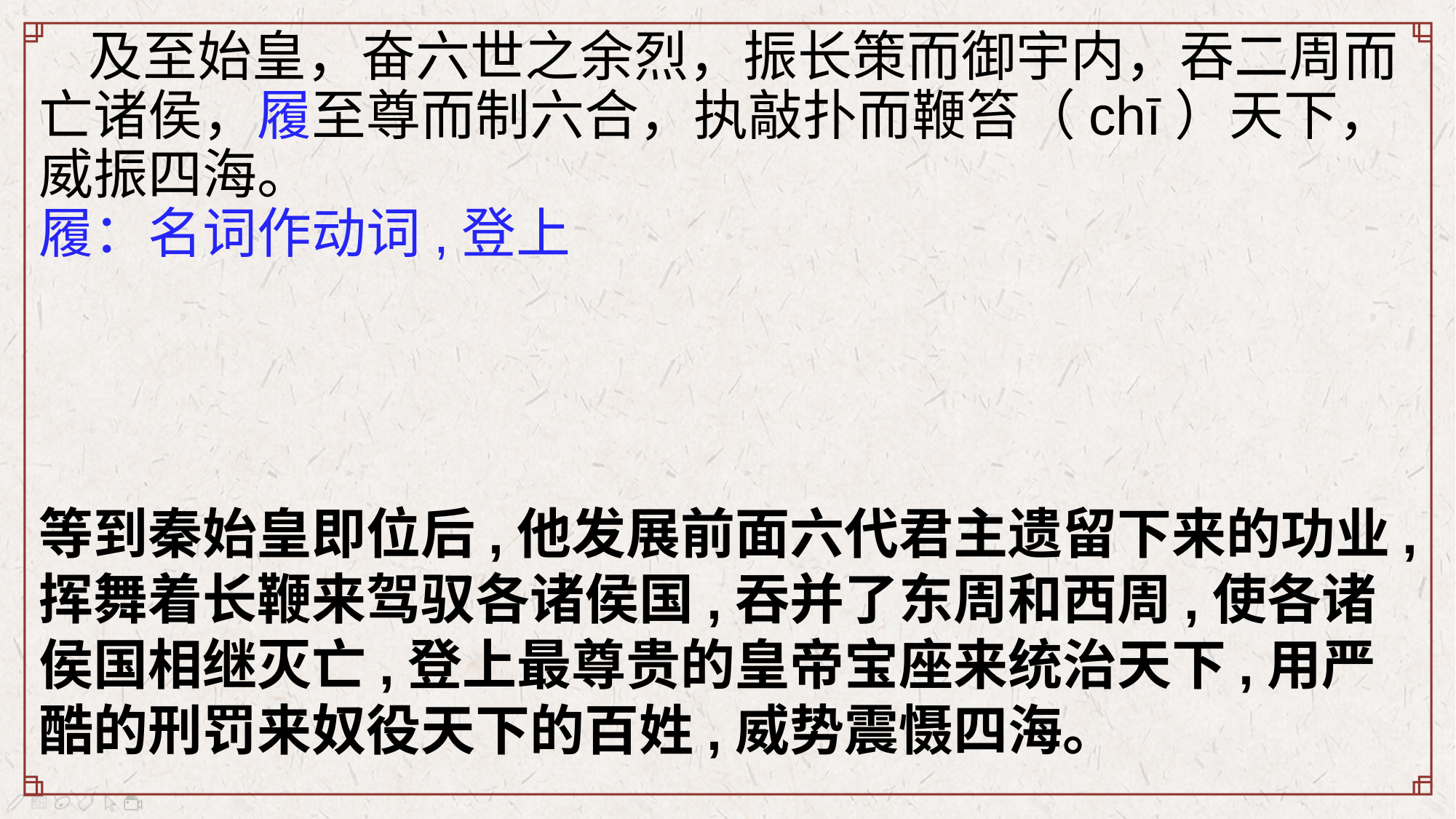

及至始皇，奋六世之余烈，振长策而御宇内，吞二周而亡诸侯，履至尊而制六合，执敲扑而鞭笞（chī）天下，威振四海。
履：名词作动词,登上
等到秦始皇即位后,他发展前面六代君主遗留下来的功业,挥舞着长鞭来驾驭各诸侯国,吞并了东周和西周,使各诸侯国相继灭亡,登上最尊贵的皇帝宝座来统治天下,用严酷的刑罚来奴役天下的百姓,威势震慑四海。